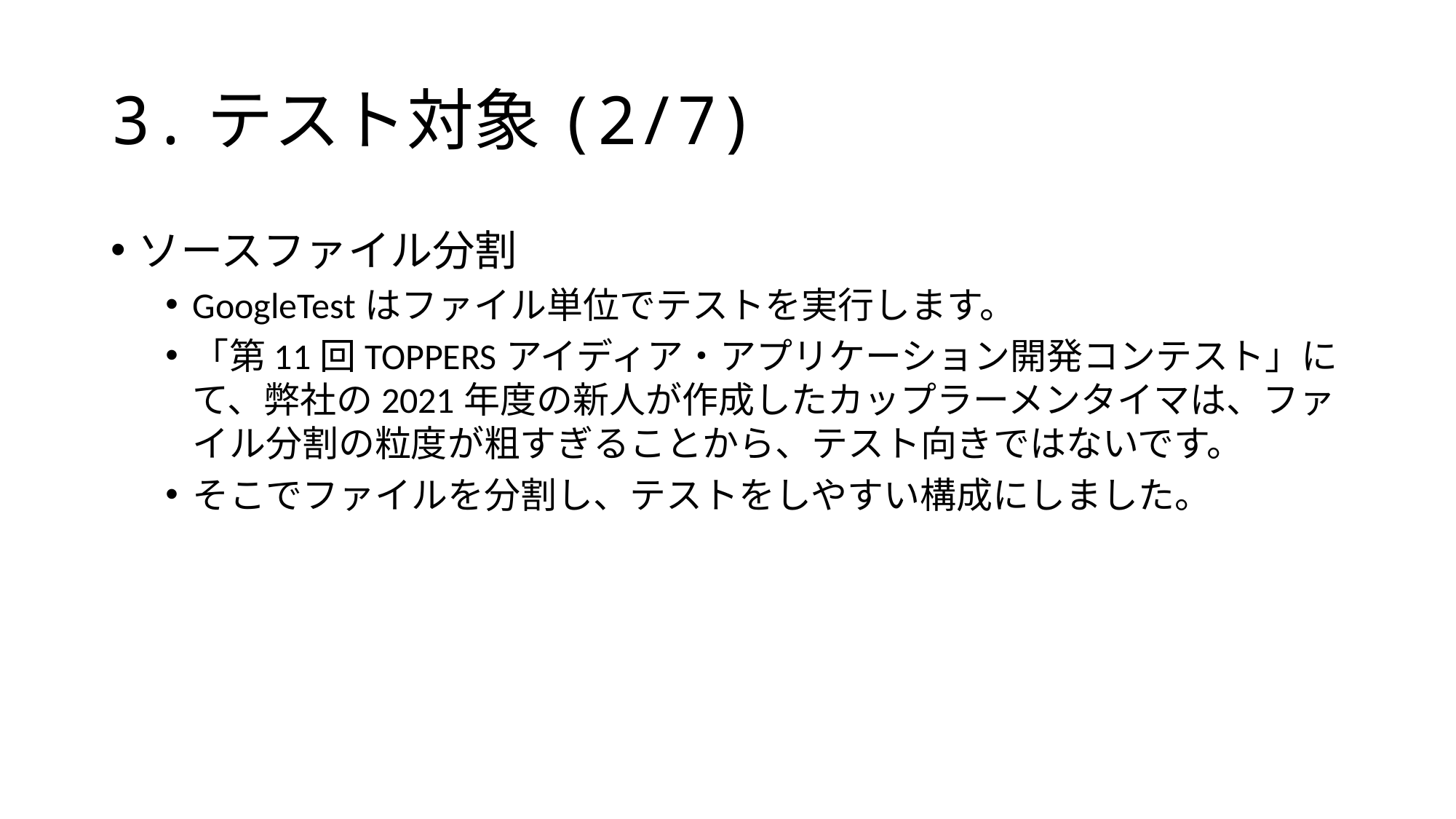

# 3.テスト対象(2/7)
ソースファイル分割
GoogleTestはファイル単位でテストを実行します。
「第11回TOPPERSアイディア・アプリケーション開発コンテスト」にて、弊社の2021年度の新人が作成したカップラーメンタイマは、ファイル分割の粒度が粗すぎることから、テスト向きではないです。
そこでファイルを分割し、テストをしやすい構成にしました。